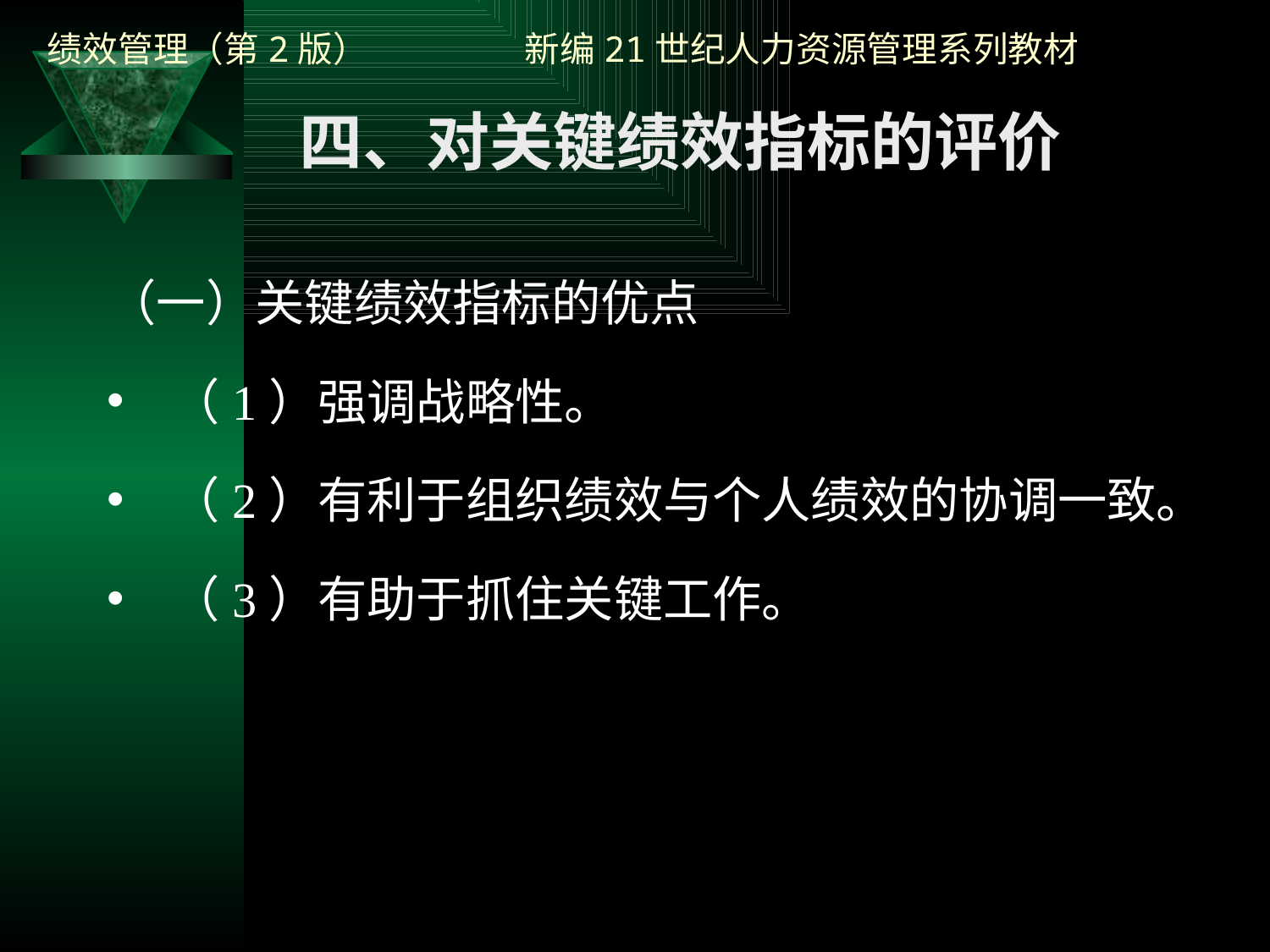

四、对关键绩效指标的评价
（一）关键绩效指标的优点
（1）强调战略性。
（2）有利于组织绩效与个人绩效的协调一致。
（3）有助于抓住关键工作。